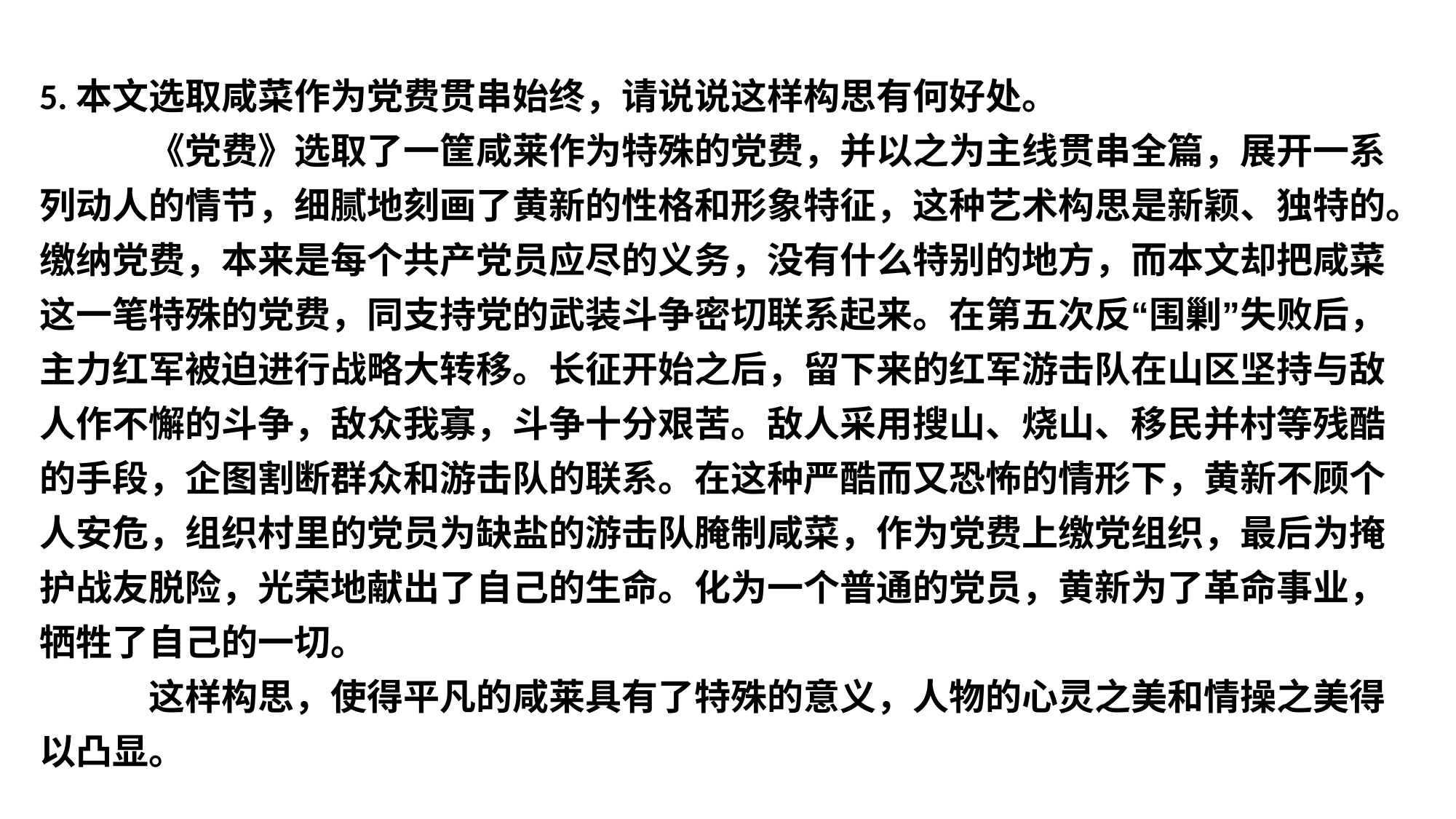

5.本文选取咸菜作为党费贯串始终，请说说这样构思有何好处。
	《党费》选取了一筐咸莱作为特殊的党费，并以之为主线贯串全篇，展开一系列动人的情节，细腻地刻画了黄新的性格和形象特征，这种艺术构思是新颖、独特的。
缴纳党费，本来是每个共产党员应尽的义务，没有什么特别的地方，而本文却把咸菜这一笔特殊的党费，同支持党的武装斗争密切联系起来。在第五次反“围剿”失败后，主力红军被迫进行战略大转移。长征开始之后，留下来的红军游击队在山区坚持与敌人作不懈的斗争，敌众我寡，斗争十分艰苦。敌人采用搜山、烧山、移民并村等残酷的手段，企图割断群众和游击队的联系。在这种严酷而又恐怖的情形下，黄新不顾个人安危，组织村里的党员为缺盐的游击队腌制咸菜，作为党费上缴党组织，最后为掩护战友脱险，光荣地献出了自己的生命。化为一个普通的党员，黄新为了革命事业，牺牲了自己的一切。
	这样构思，使得平凡的咸莱具有了特殊的意义，人物的心灵之美和情操之美得以凸显。